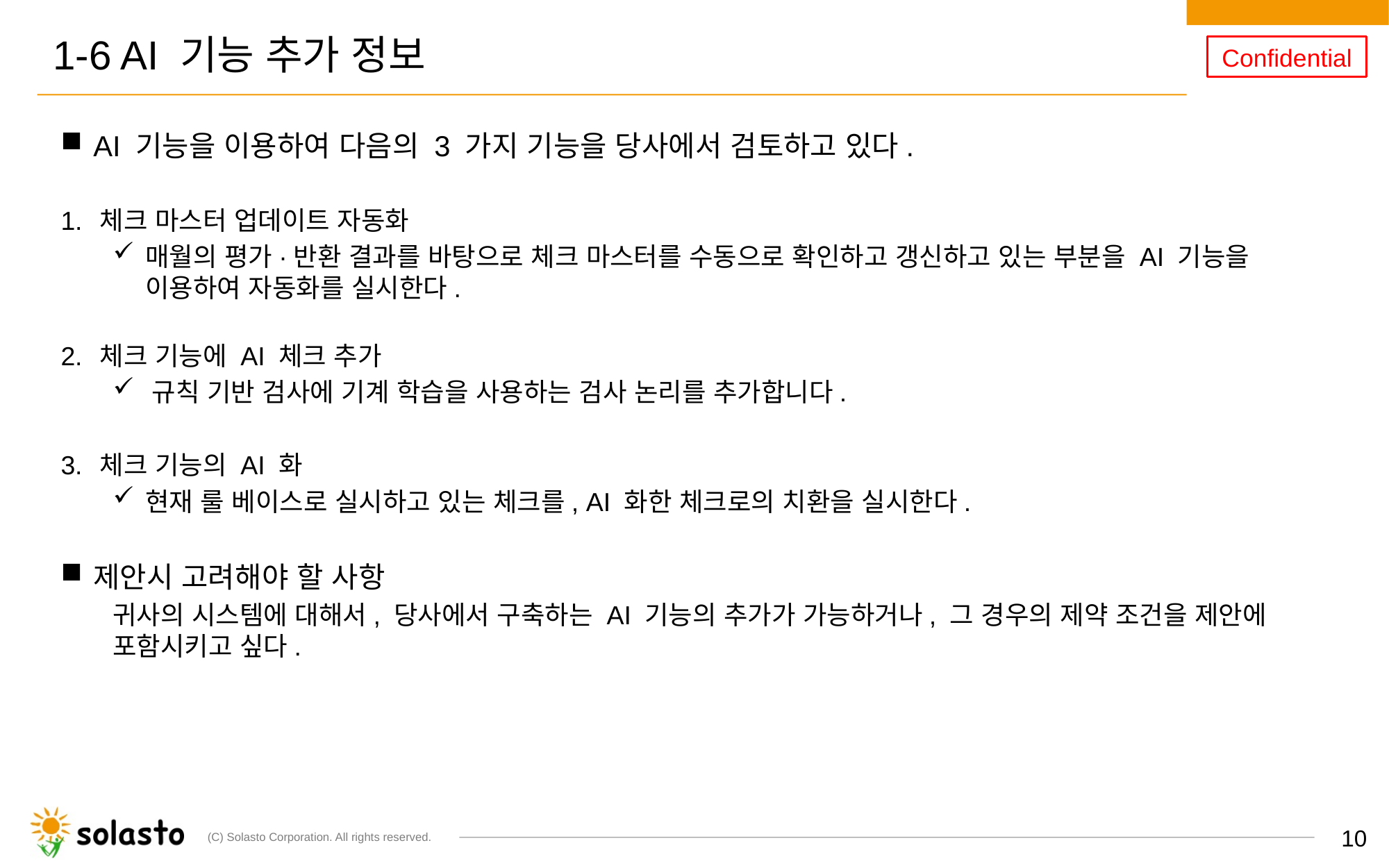

# 1-6 AI 기능 추가 정보
AI 기능을 이용하여 다음의 3 가지 기능을 당사에서 검토하고 있다.

체크 마스터 업데이트 자동화
매월의 평가·반환 결과를 바탕으로 체크 마스터를 수동으로 확인하고 갱신하고 있는 부분을 AI 기능을 이용하여 자동화를 실시한다.
체크 기능에 AI 체크 추가
규칙 기반 검사에 기계 학습을 사용하는 검사 논리를 추가합니다.

체크 기능의 AI 화
현재 룰 베이스로 실시하고 있는 체크를, AI 화한 체크로의 치환을 실시한다.

제안시 고려해야 할 사항
귀사의 시스템에 대해서, 당사에서 구축하는 AI 기능의 추가가 가능하거나, 그 경우의 제약 조건을 제안에 포함시키고 싶다.